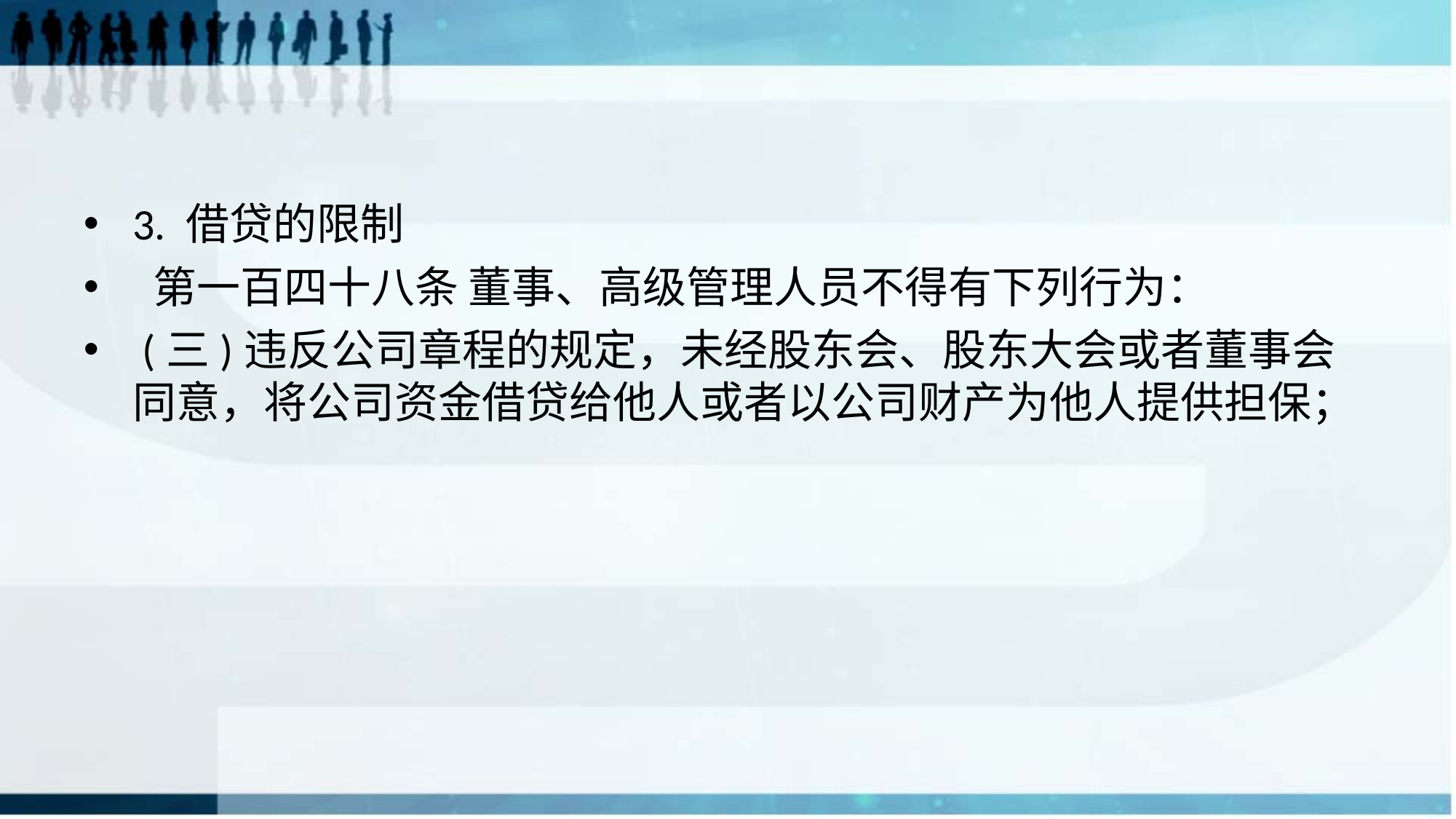

#
3. 借贷的限制
 第一百四十八条 董事、高级管理人员不得有下列行为：
 (三)违反公司章程的规定，未经股东会、股东大会或者董事会同意，将公司资金借贷给他人或者以公司财产为他人提供担保；